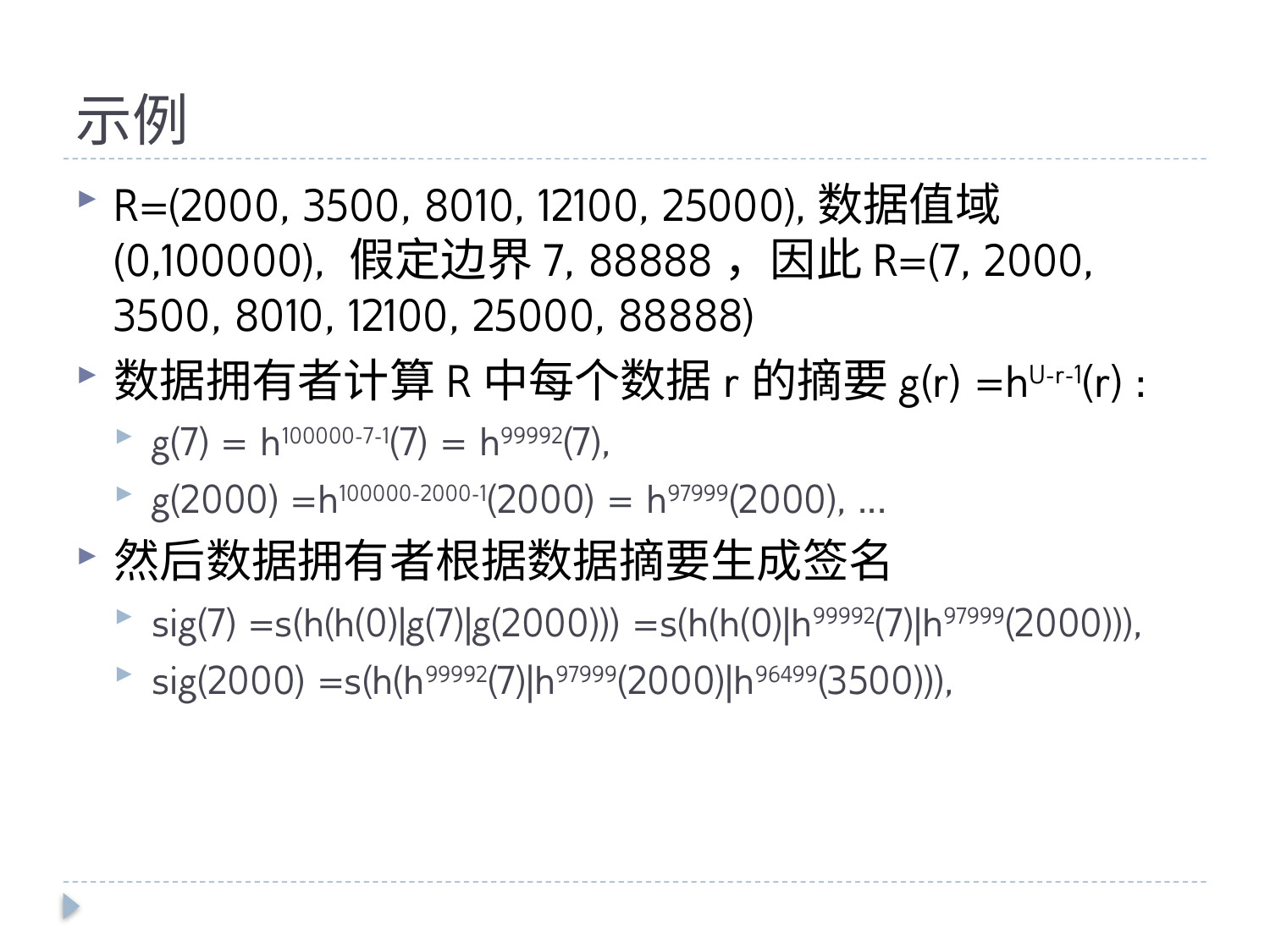

# 示例
R=(2000, 3500, 8010, 12100, 25000),数据值域(0,100000), 假定边界7, 88888，因此R=(7, 2000, 3500, 8010, 12100, 25000, 88888)
数据拥有者计算R中每个数据r的摘要g(r) =hU−r−1(r) :
g(7) = h100000−7−1(7) = h99992(7),
g(2000) =h100000−2000−1(2000) = h97999(2000), ...
然后数据拥有者根据数据摘要生成签名
sig(7) =s(h(h(0)|g(7)|g(2000))) =s(h(h(0)|h99992(7)|h97999(2000))),
sig(2000) =s(h(h99992(7)|h97999(2000)|h96499(3500))),